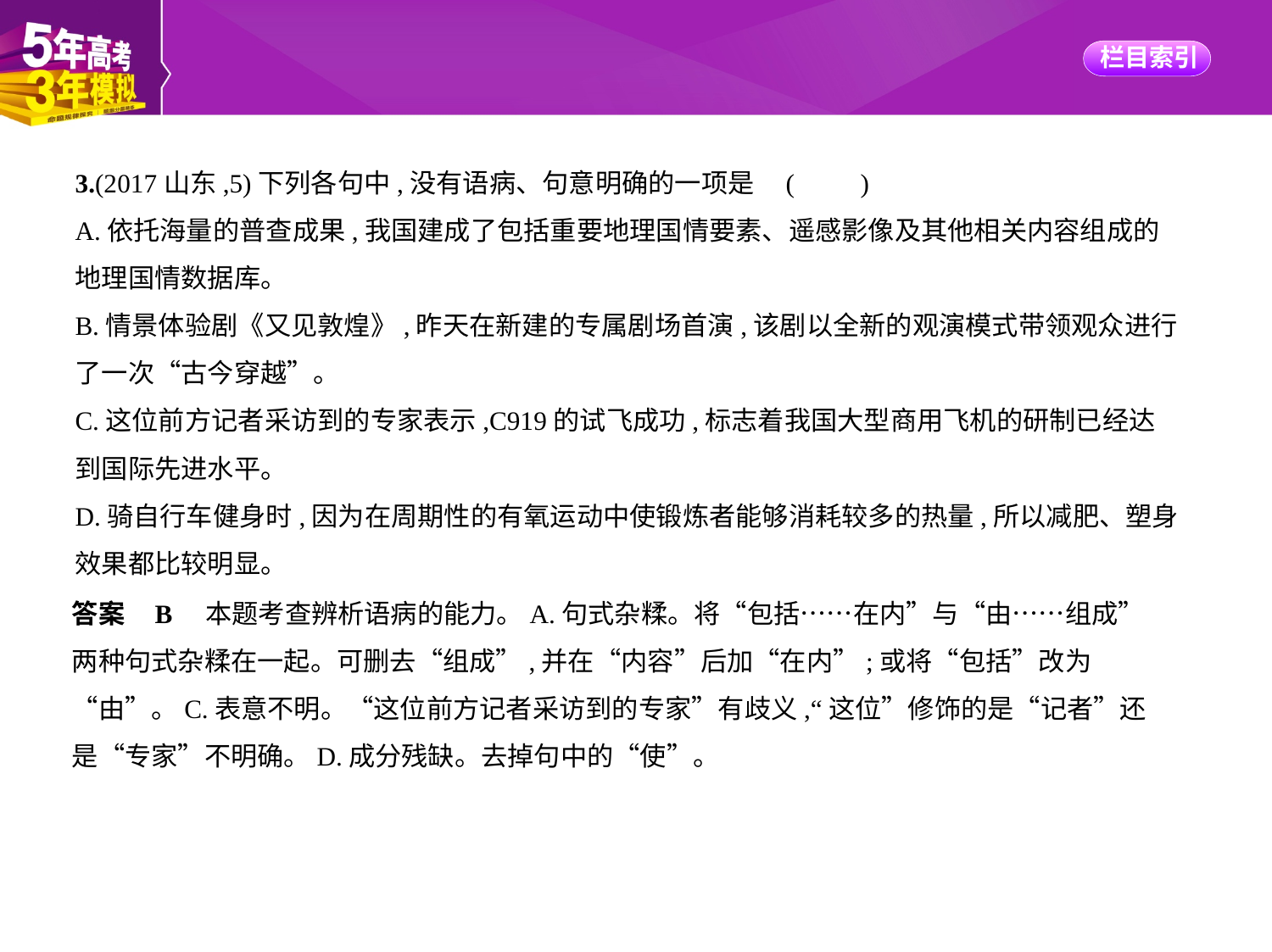

3.(2017山东,5)下列各句中,没有语病、句意明确的一项是 (　　)
A.依托海量的普查成果,我国建成了包括重要地理国情要素、遥感影像及其他相关内容组成的
地理国情数据库。
B.情景体验剧《又见敦煌》,昨天在新建的专属剧场首演,该剧以全新的观演模式带领观众进行
了一次“古今穿越”。
C.这位前方记者采访到的专家表示,C919的试飞成功,标志着我国大型商用飞机的研制已经达
到国际先进水平。
D.骑自行车健身时,因为在周期性的有氧运动中使锻炼者能够消耗较多的热量,所以减肥、塑身
效果都比较明显。
答案    B　本题考查辨析语病的能力。A.句式杂糅。将“包括……在内”与“由……组成”
两种句式杂糅在一起。可删去“组成”,并在“内容”后加“在内”;或将“包括”改为
“由”。C.表意不明。“这位前方记者采访到的专家”有歧义,“这位”修饰的是“记者”还
是“专家”不明确。D.成分残缺。去掉句中的“使”。